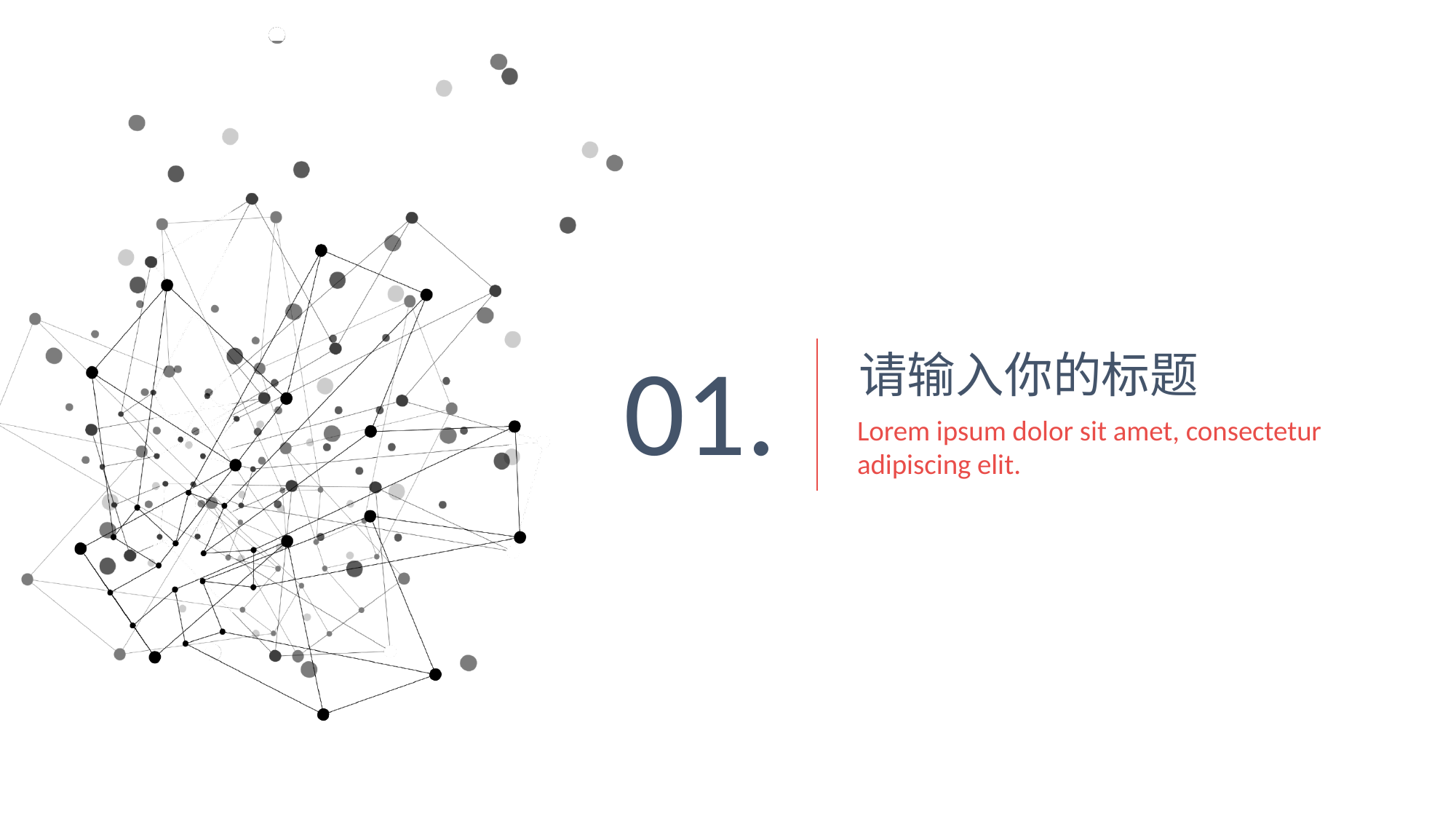

01.
请输入你的标题
Lorem ipsum dolor sit amet, consectetur adipiscing elit.